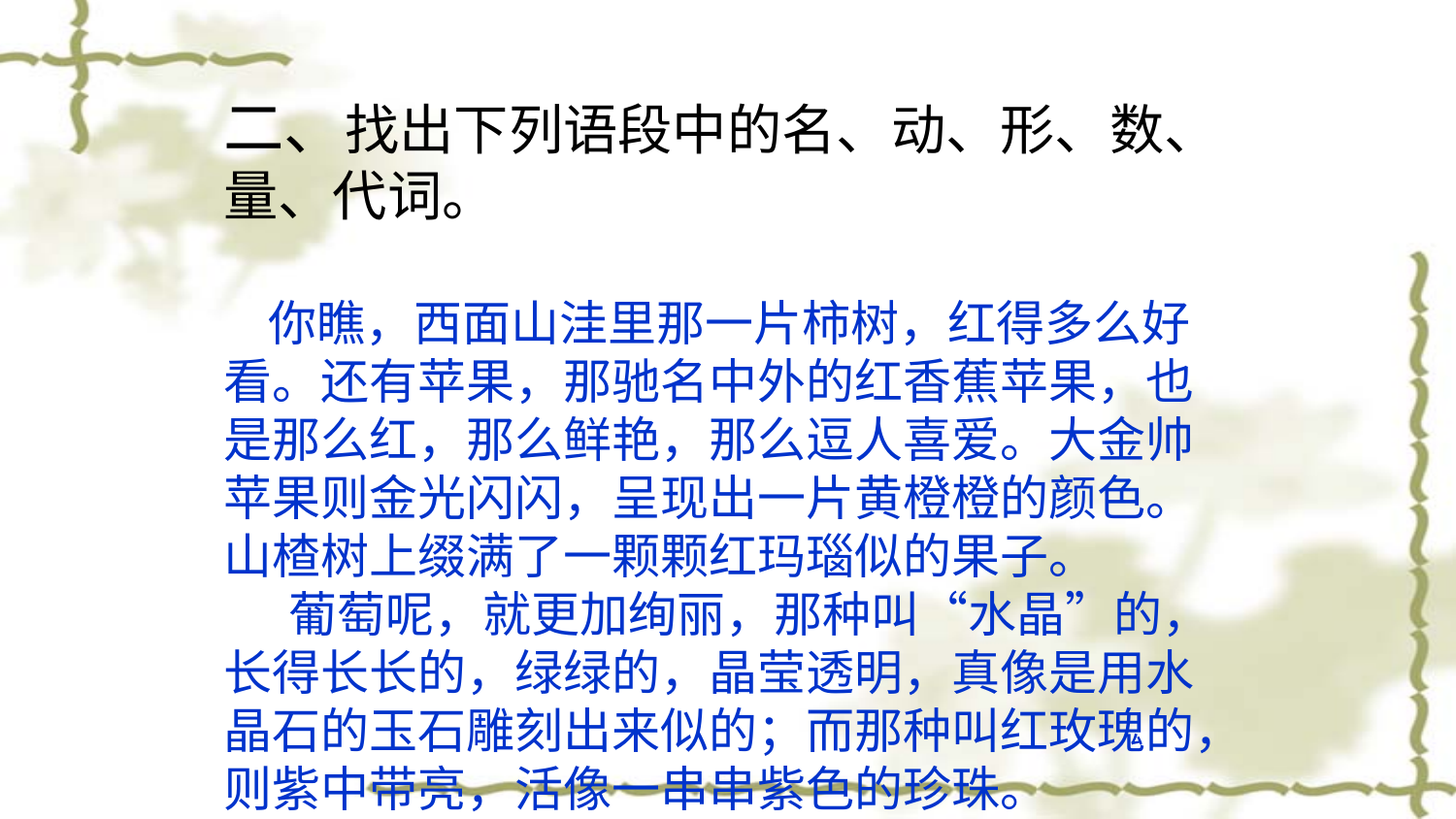

二、找出下列语段中的名、动、形、数、量、代词。

   你瞧，西面山洼里那一片柿树，红得多么好看。还有苹果，那驰名中外的红香蕉苹果，也是那么红，那么鲜艳，那么逗人喜爱。大金帅苹果则金光闪闪，呈现出一片黄橙橙的颜色。山楂树上缀满了一颗颗红玛瑙似的果子。
      葡萄呢，就更加绚丽，那种叫“水晶”的，长得长长的，绿绿的，晶莹透明，真像是用水晶石的玉石雕刻出来似的；而那种叫红玫瑰的，则紫中带亮，活像一串串紫色的珍珠。